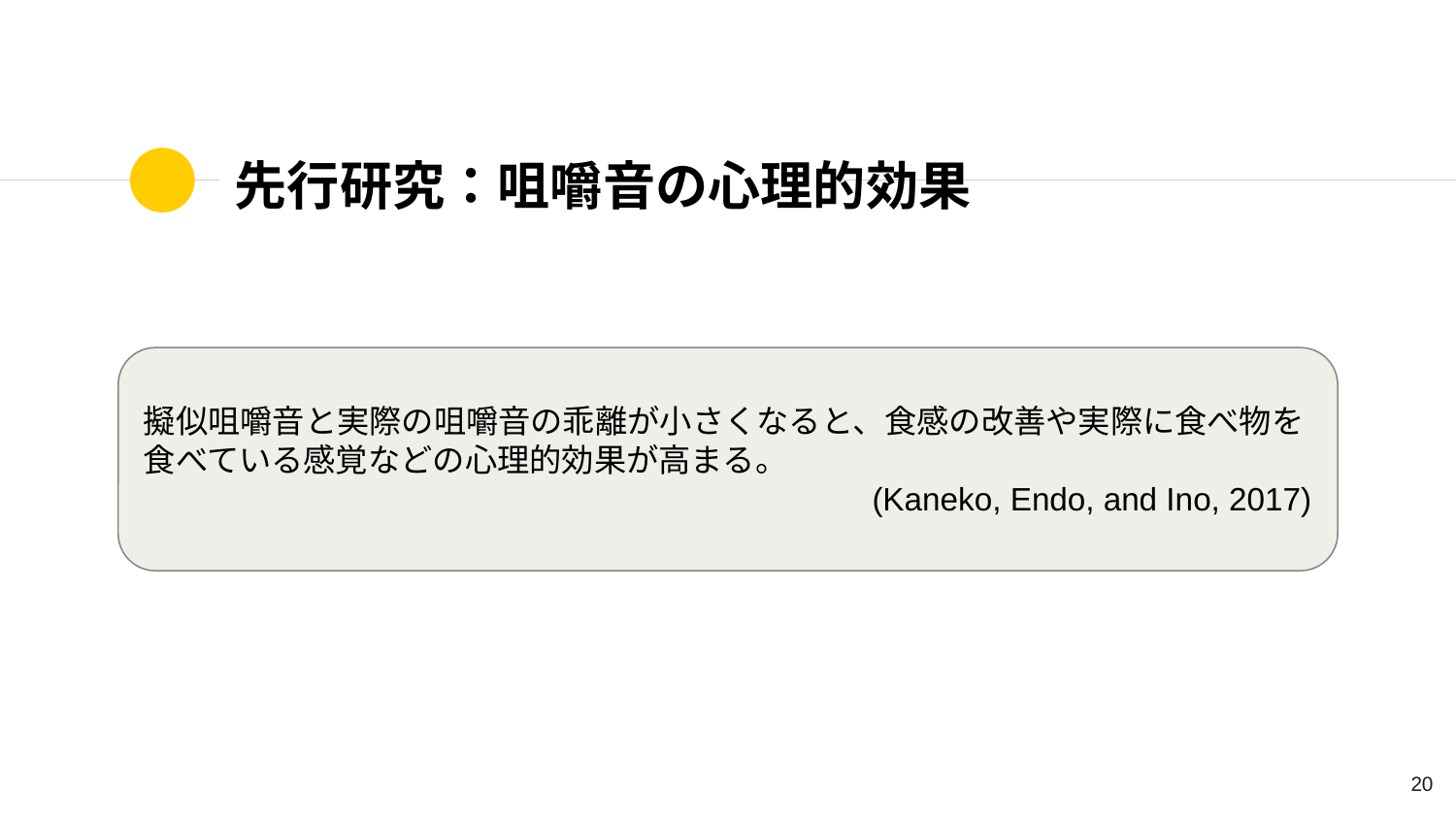

# 先行研究：咀嚼音の心理的効果

擬似咀嚼音と実際の咀嚼音の乖離が小さくなると、食感の改善や実際に食べ物を食べている感覚などの心理的効果が高まる。
(Kaneko, Endo, and Ino, 2017)

20